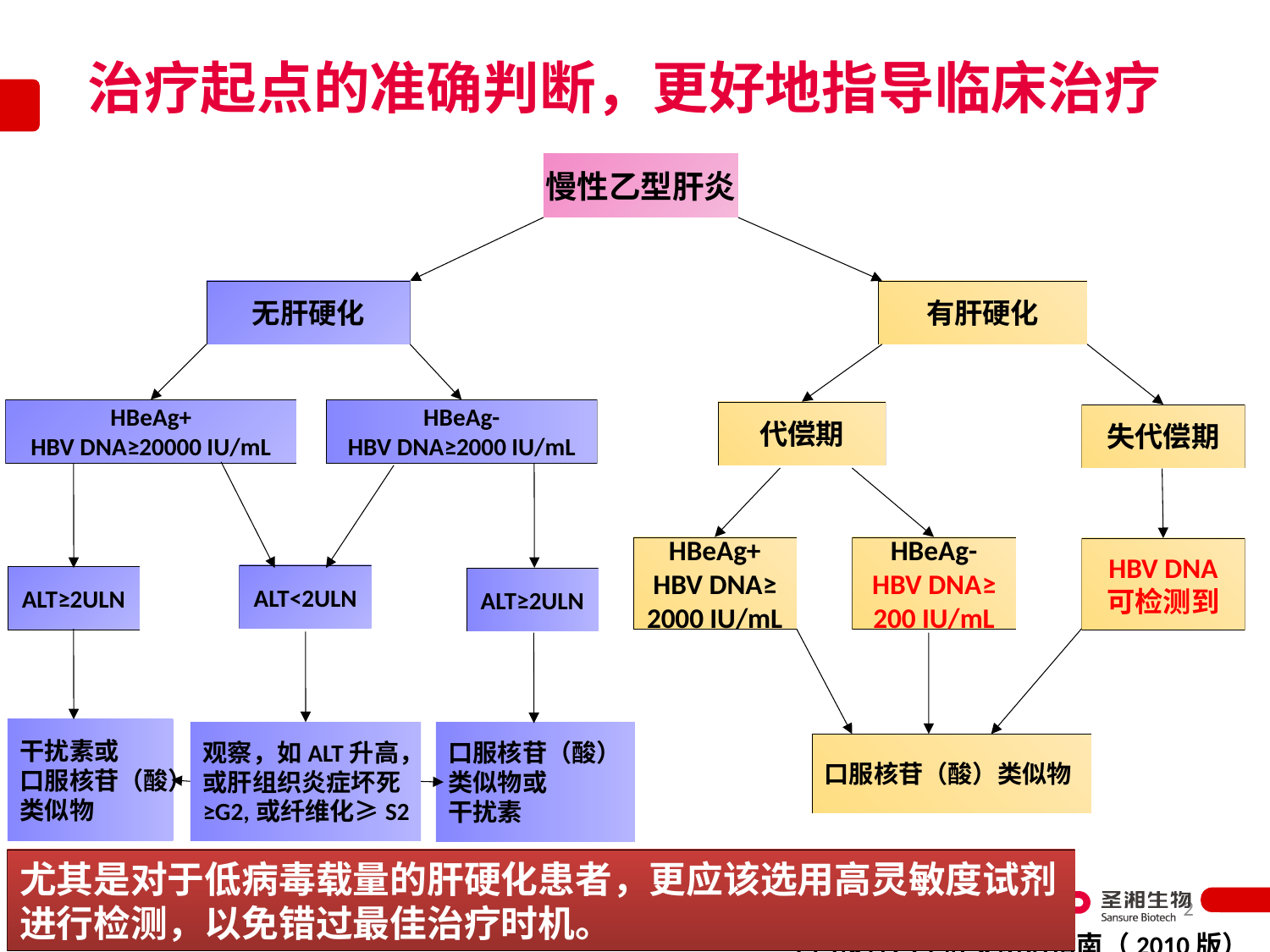

治疗起点的准确判断，更好地指导临床治疗
慢性乙型肝炎

无肝硬化
有肝硬化

HBeAg+
HBV DNA≥20000 IU/mL
HBeAg-
HBV DNA≥2000 IU/mL
代偿期
失代偿期

HBeAg+
HBV DNA≥
2000 IU/mL
HBeAg-
HBV DNA≥
200 IU/mL
HBV DNA
可检测到
ALT<2ULN
ALT≥2ULN
ALT≥2ULN

干扰素或
口服核苷（酸）
类似物
观察，如ALT升高，
或肝组织炎症坏死
≥G2,或纤维化≥S2
口服核苷（酸）
类似物或
干扰素
口服核苷（酸）类似物

尤其是对于低病毒载量的肝硬化患者，更应该选用高灵敏度试剂进行检测，以免错过最佳治疗时机。
15
中国慢性乙型肝炎防治指南（2010版）